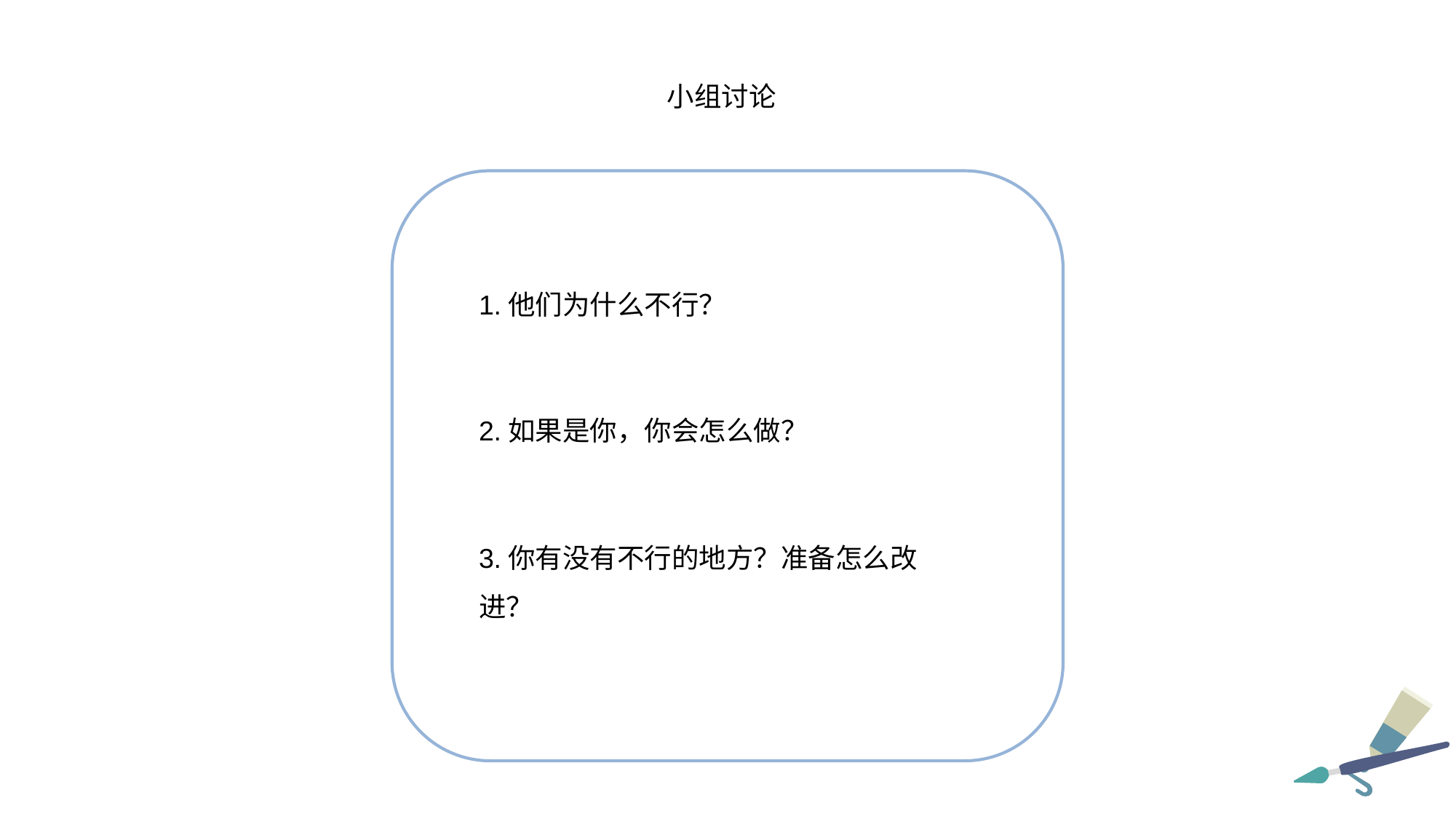

小组讨论

1.他们为什么不行？
2.如果是你，你会怎么做？
3.你有没有不行的地方？准备怎么改进？